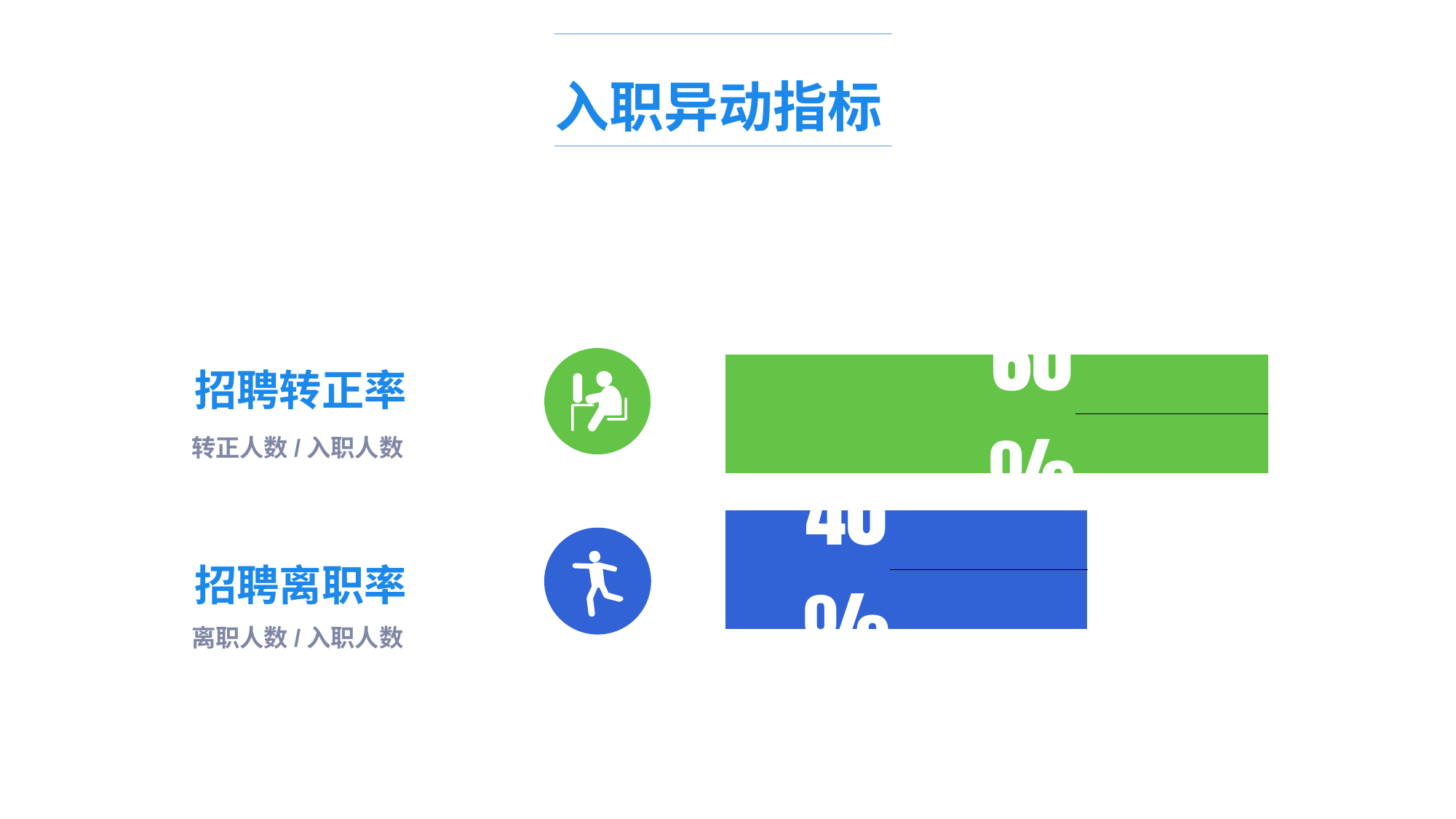

入职异动指标

### Chart

| Category | 系列 1 |
|---|---|
| 类别 1 | 0.4 |
| 类别 2 | 0.6 |
招聘转正率

转正人数/入职人数
招聘离职率

离职人数/入职人数